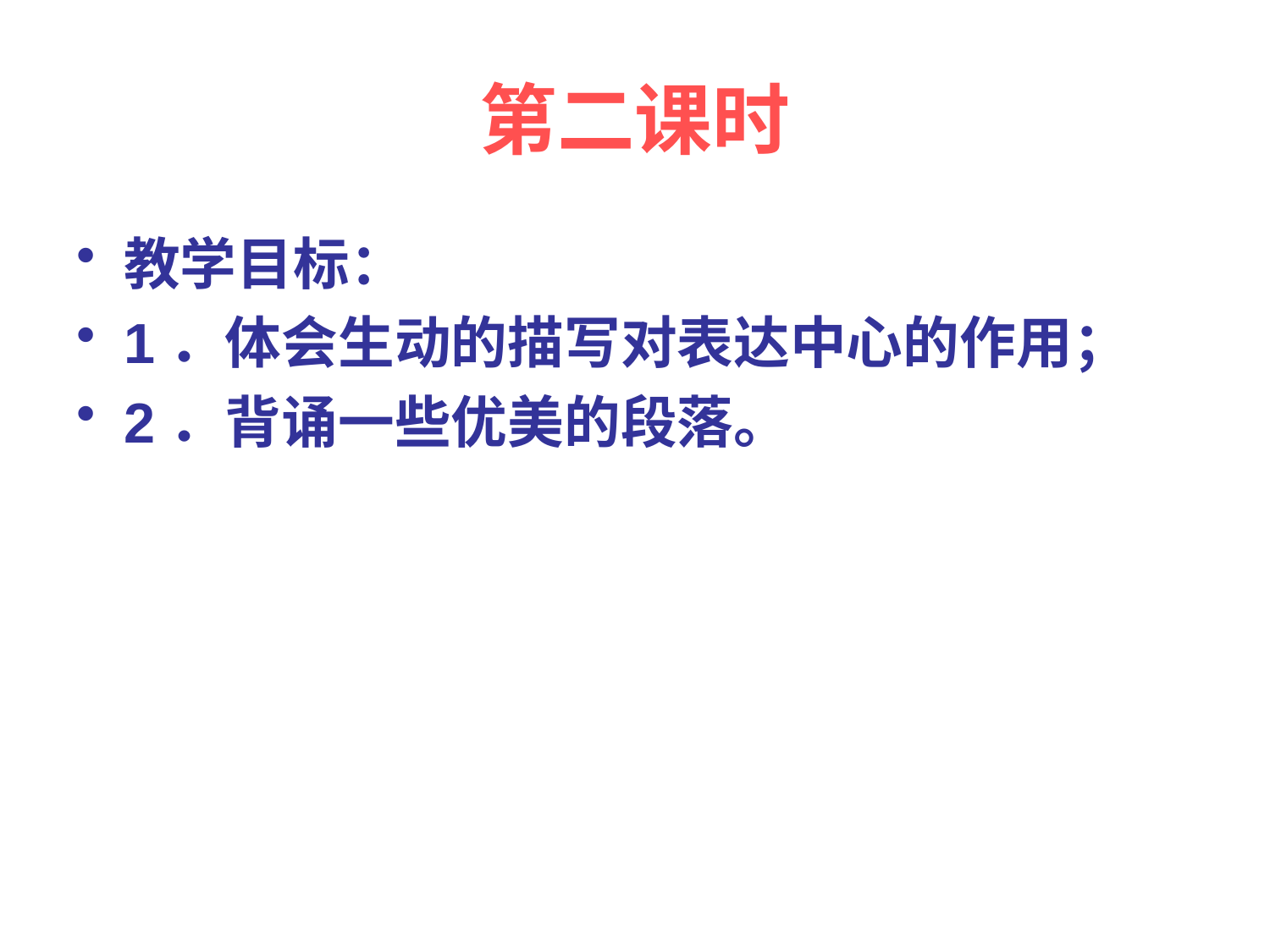

# 第二课时
教学目标：
1．体会生动的描写对表达中心的作用；
2．背诵一些优美的段落。